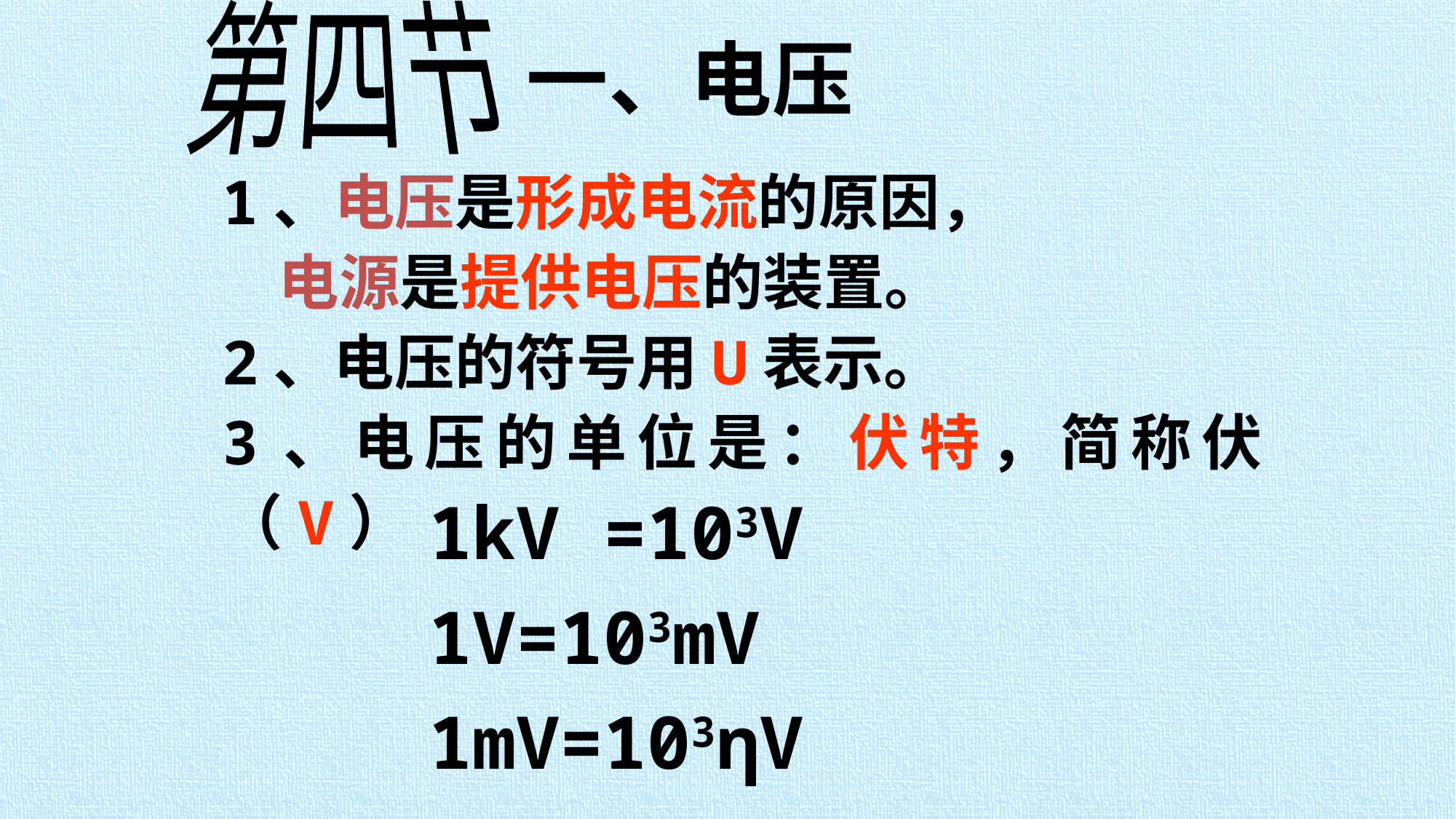

第四节
一、电压
1、电压是形成电流的原因，
   电源是提供电压的装置。
2、电压的符号用U表示。
3、电压的单位是：伏特，简称伏（V）
1kV =103V
1V=103mV
1mV=103ηV